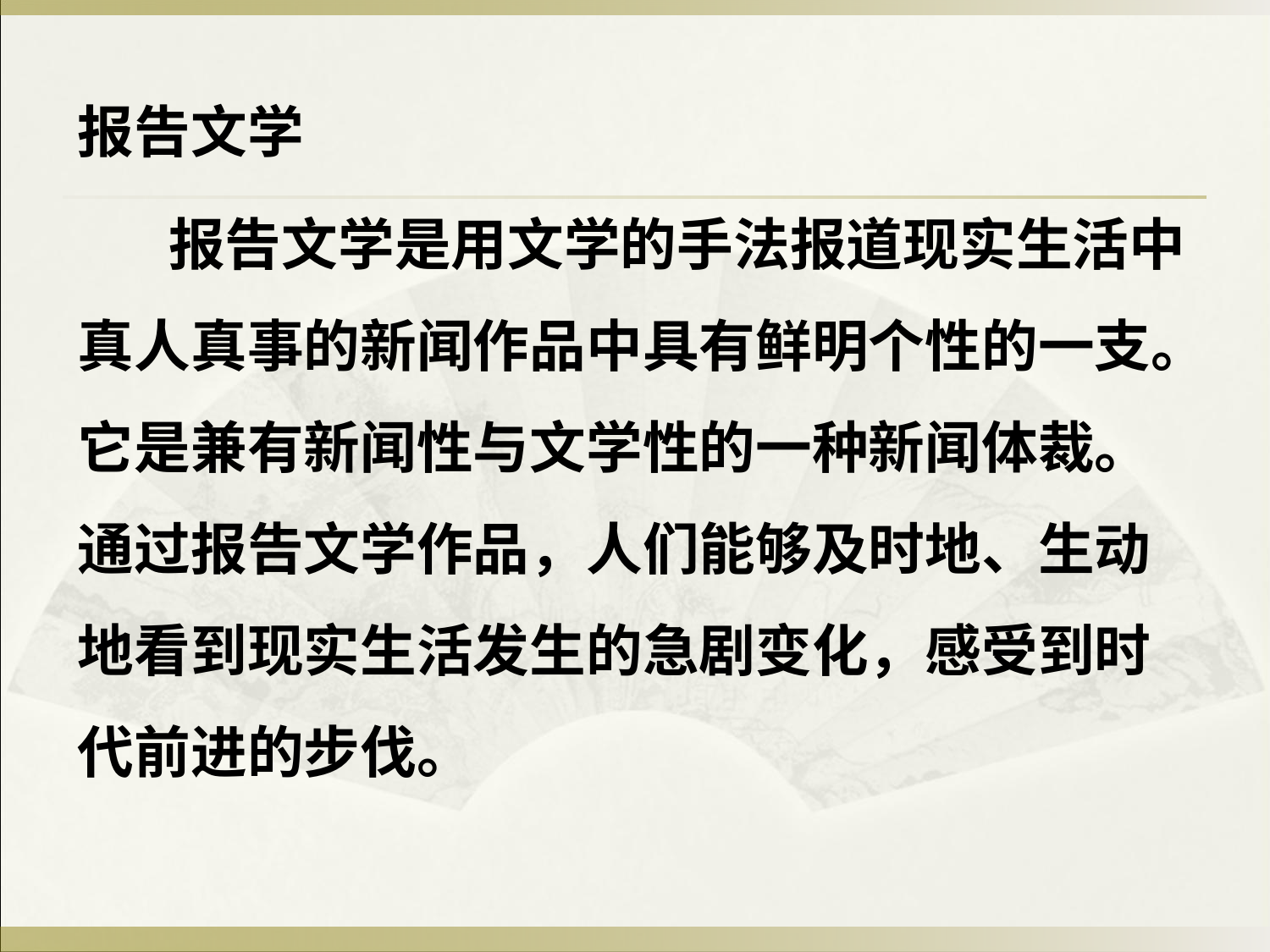

报告文学
      报告文学是用文学的手法报道现实生活中真人真事的新闻作品中具有鲜明个性的一支。它是兼有新闻性与文学性的一种新闻体裁。通过报告文学作品，人们能够及时地、生动地看到现实生活发生的急剧变化，感受到时代前进的步伐。